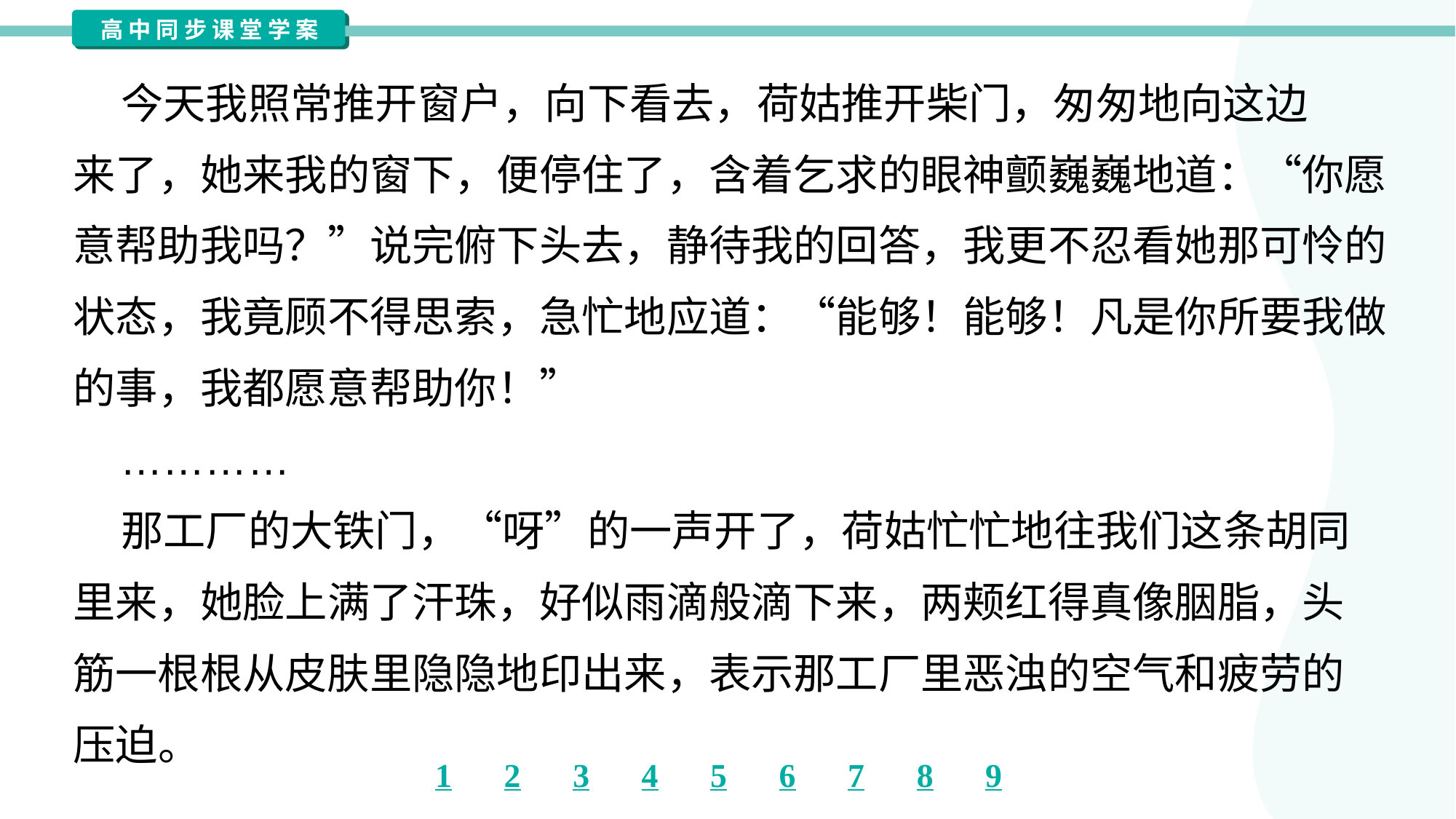

今天我照常推开窗户，向下看去，荷姑推开柴门，匆匆地向这边
来了，她来我的窗下，便停住了，含着乞求的眼神颤巍巍地道：“你愿
意帮助我吗？”说完俯下头去，静待我的回答，我更不忍看她那可怜的
状态，我竟顾不得思索，急忙地应道：“能够！能够！凡是你所要我做
的事，我都愿意帮助你！”
    …………
    那工厂的大铁门，“呀”的一声开了，荷姑忙忙地往我们这条胡同
里来，她脸上满了汗珠，好似雨滴般滴下来，两颊红得真像胭脂，头
筋一根根从皮肤里隐隐地印出来，表示那工厂里恶浊的空气和疲劳的
压迫。